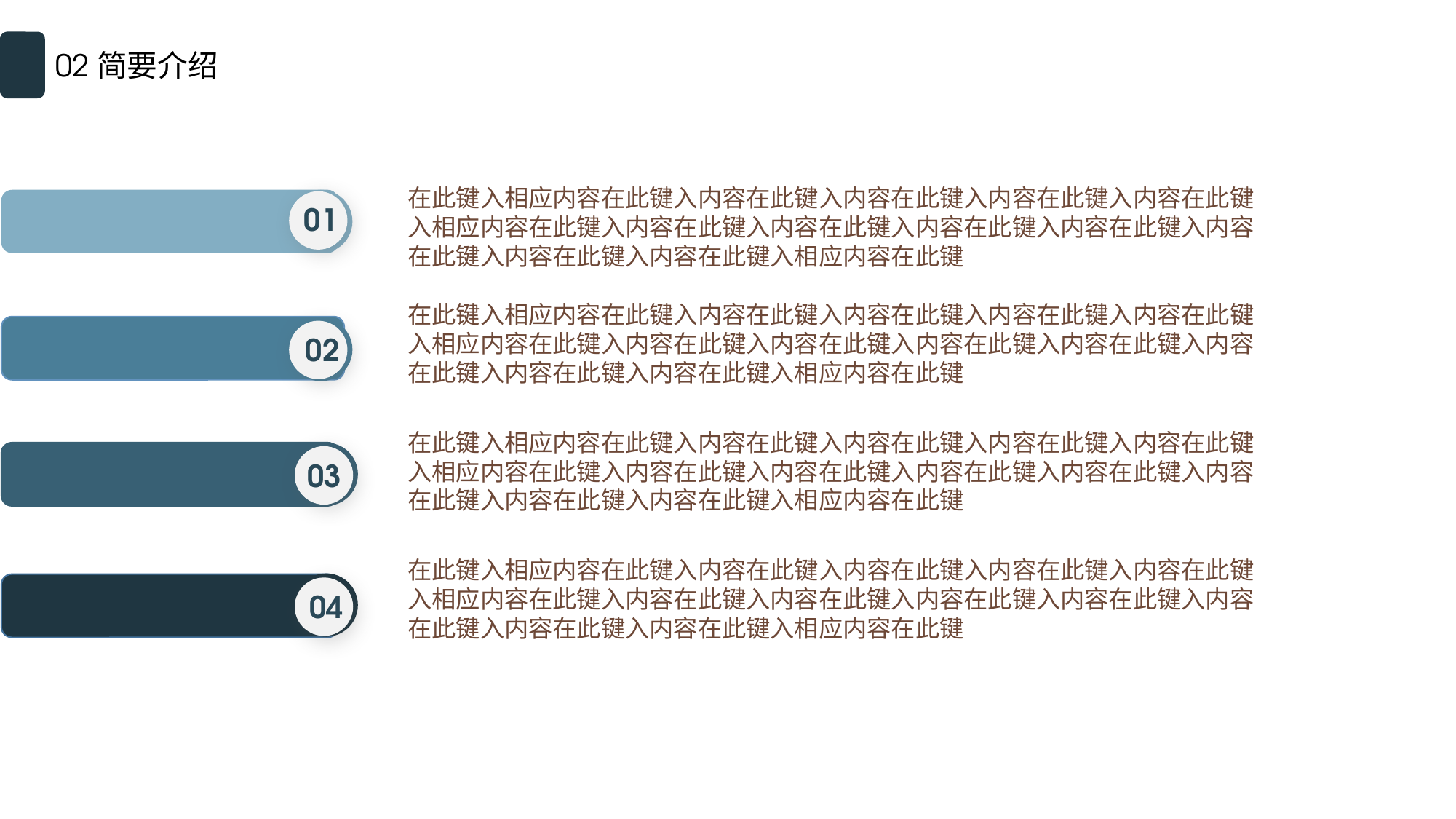

02简要介绍
在此键入相应内容在此键入内容在此键入内容在此键入内容在此键入内容在此键入相应内容在此键入内容在此键入内容在此键入内容在此键入内容在此键入内容在此键入内容在此键入内容在此键入相应内容在此键

01
在此键入相应内容在此键入内容在此键入内容在此键入内容在此键入内容在此键入相应内容在此键入内容在此键入内容在此键入内容在此键入内容在此键入内容在此键入内容在此键入内容在此键入相应内容在此键

02
在此键入相应内容在此键入内容在此键入内容在此键入内容在此键入内容在此键入相应内容在此键入内容在此键入内容在此键入内容在此键入内容在此键入内容在此键入内容在此键入内容在此键入相应内容在此键

03
在此键入相应内容在此键入内容在此键入内容在此键入内容在此键入内容在此键入相应内容在此键入内容在此键入内容在此键入内容在此键入内容在此键入内容在此键入内容在此键入内容在此键入相应内容在此键

04